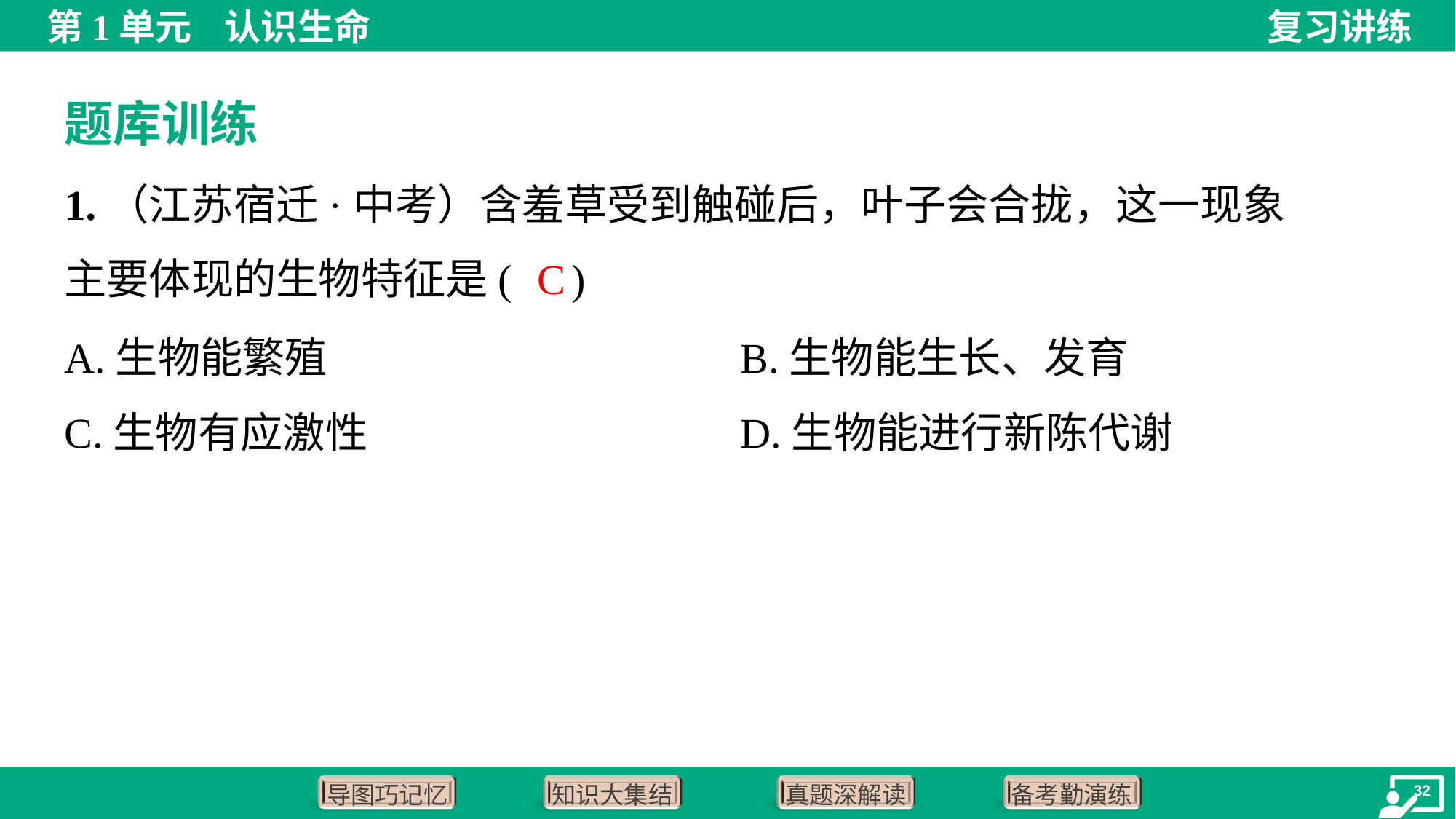

题库训练
1.（江苏宿迁·中考）含羞草受到触碰后，叶子会合拢，这一现象
主要体现的生物特征是(     )
C
A.生物能繁殖	B.生物能生长、发育
C.生物有应激性	D.生物能进行新陈代谢